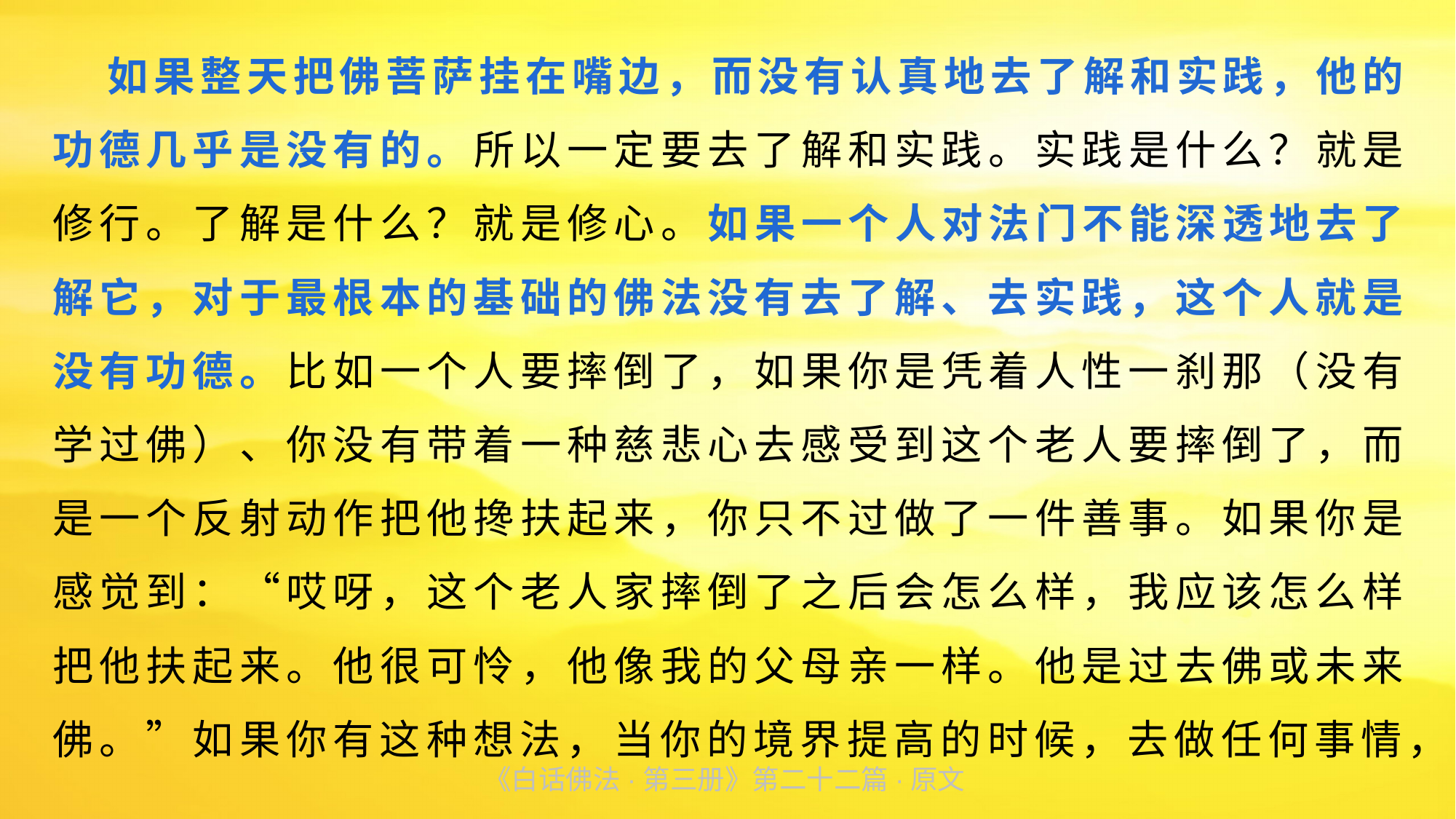

如果整天把佛菩萨挂在嘴边，而没有认真地去了解和实践，他的功德几乎是没有的。所以一定要去了解和实践。实践是什么？就是修行。了解是什么？就是修心。如果一个人对法门不能深透地去了解它，对于最根本的基础的佛法没有去了解、去实践，这个人就是没有功德。比如一个人要摔倒了，如果你是凭着人性一刹那（没有学过佛）、你没有带着一种慈悲心去感受到这个老人要摔倒了，而是一个反射动作把他搀扶起来，你只不过做了一件善事。如果你是感觉到：“哎呀，这个老人家摔倒了之后会怎么样，我应该怎么样把他扶起来。他很可怜，他像我的父母亲一样。他是过去佛或未来佛。”如果你有这种想法，当你的境界提高的时候，去做任何事情，
《白话佛法·第三册》第二十二篇·原文